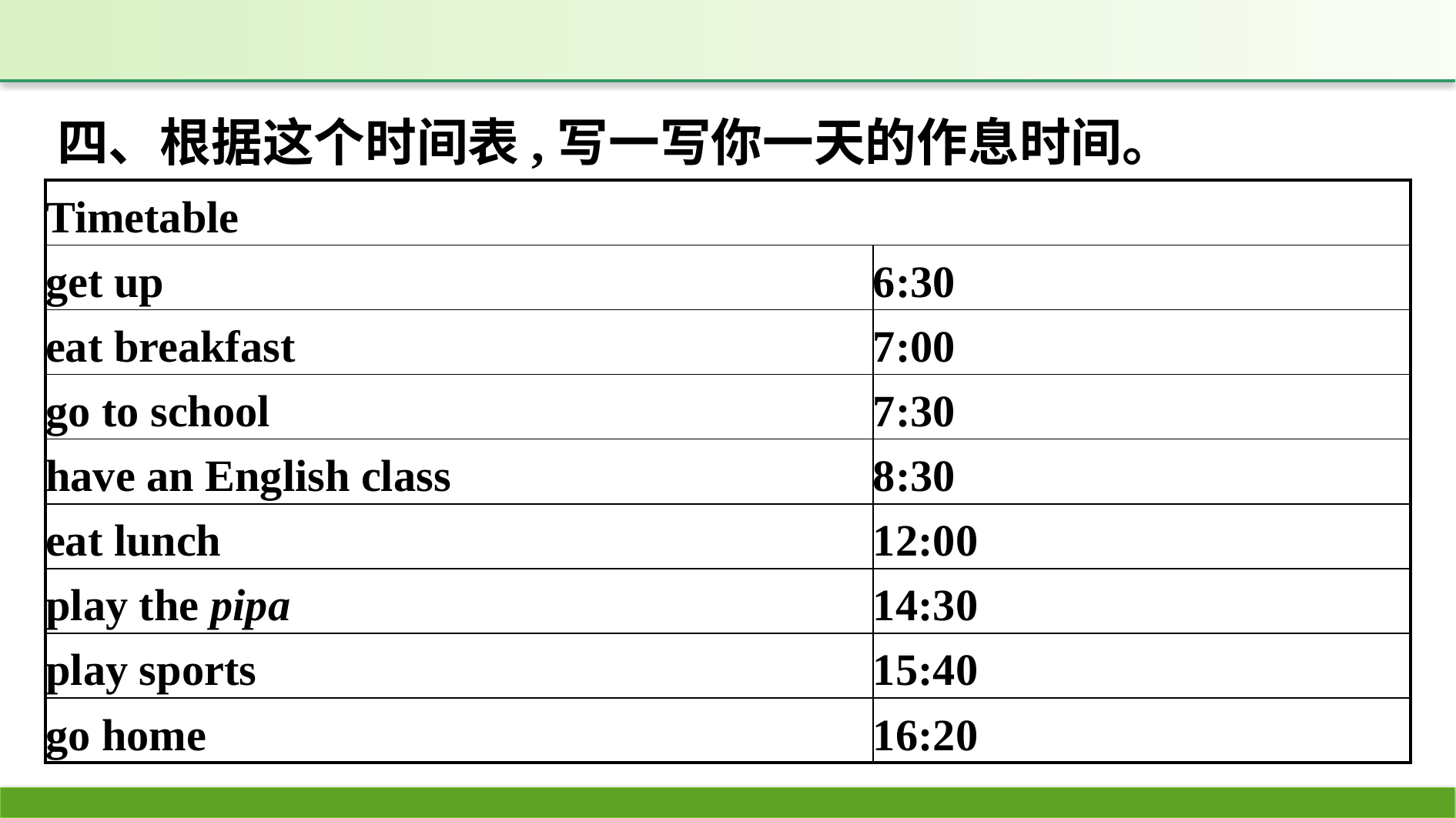

四、根据这个时间表,写一写你一天的作息时间。
| Timetable |  |
| --- | --- |
| get up | 6:30 |
| eat breakfast | 7:00 |
| go to school | 7:30 |
| have an English class | 8:30 |
| eat lunch | 12:00 |
| play the pipa | 14:30 |
| play sports | 15:40 |
| go home | 16:20 |